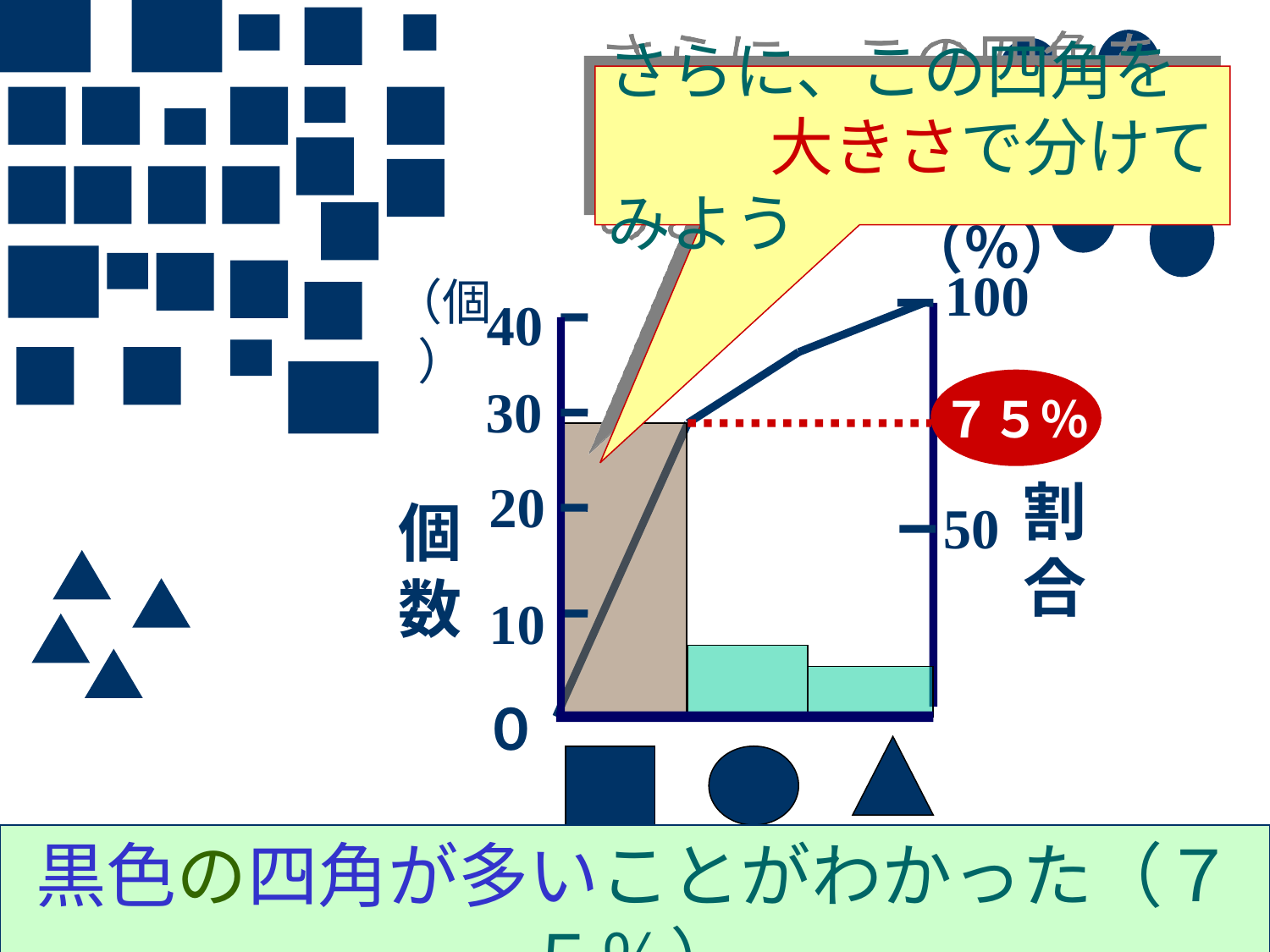

さらに、この四角を 　       大きさで分けてみよう
（％）
100
（個）
40

30

20
個数

10

０

７５％

割合
50

項　目
黒色の四角が多いことがわかった（７５％）